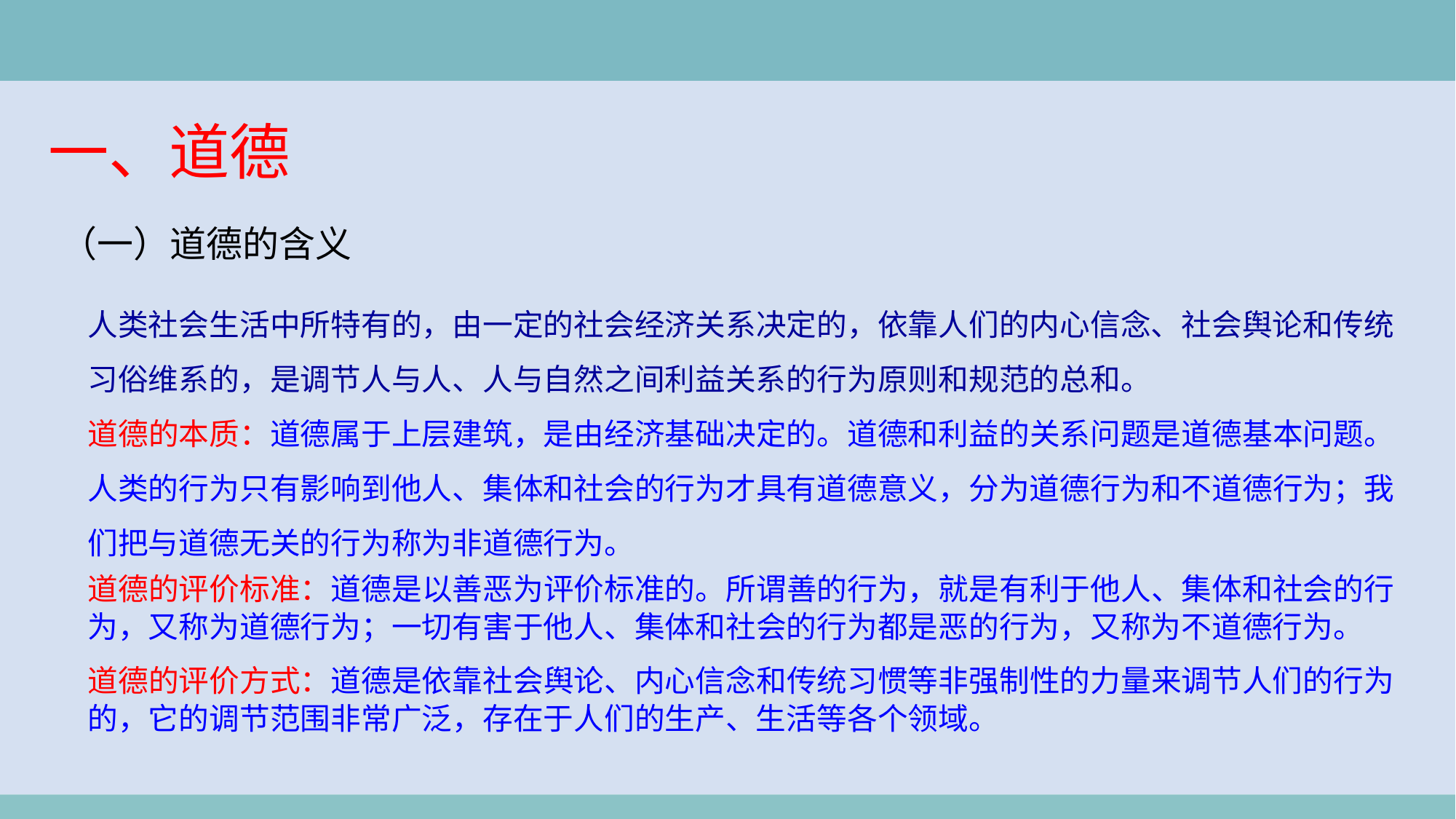

一、道德
（一）道德的含义
人类社会生活中所特有的，由一定的社会经济关系决定的，依靠人们的内心信念、社会舆论和传统习俗维系的，是调节人与人、人与自然之间利益关系的行为原则和规范的总和。
道德的本质：道德属于上层建筑，是由经济基础决定的。道德和利益的关系问题是道德基本问题。人类的行为只有影响到他人、集体和社会的行为才具有道德意义，分为道德行为和不道德行为；我们把与道德无关的行为称为非道德行为。
道德的评价标准：道德是以善恶为评价标准的。所谓善的行为，就是有利于他人、集体和社会的行为，又称为道德行为；一切有害于他人、集体和社会的行为都是恶的行为，又称为不道德行为。
道德的评价方式：道德是依靠社会舆论、内心信念和传统习惯等非强制性的力量来调节人们的行为的，它的调节范围非常广泛，存在于人们的生产、生活等各个领域。